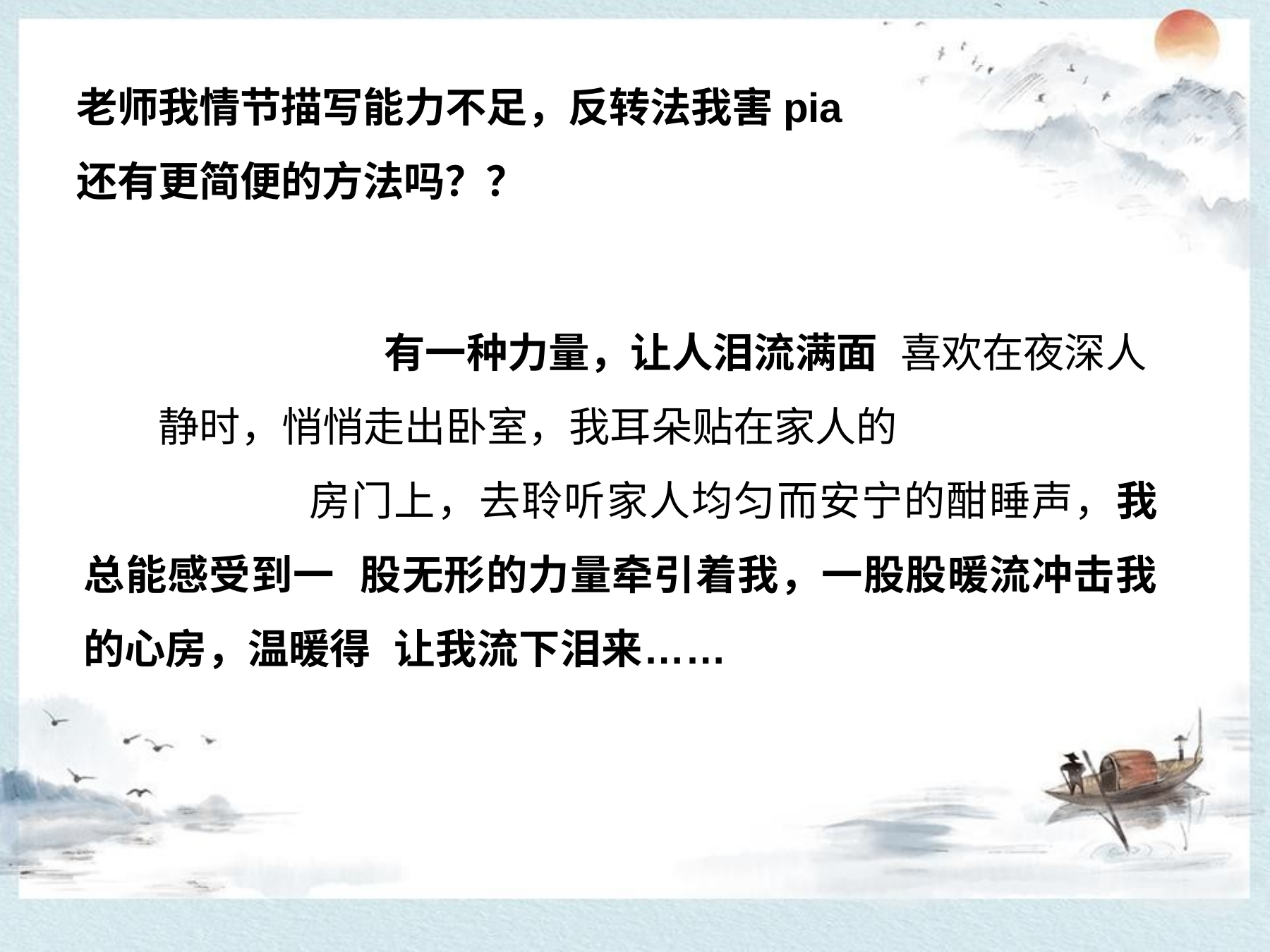

老师我情节描写能力不足，反转法我害pia
还有更简便的方法吗？？

有一种力量，让人泪流满面  喜欢在夜深人静时，悄悄走出卧室，我耳朵贴在家人的
房门上，去聆听家人均匀而安宁的酣睡声，我总能感受到一  股无形的力量牵引着我，一股股暖流冲击我的心房，温暖得  让我流下泪来……